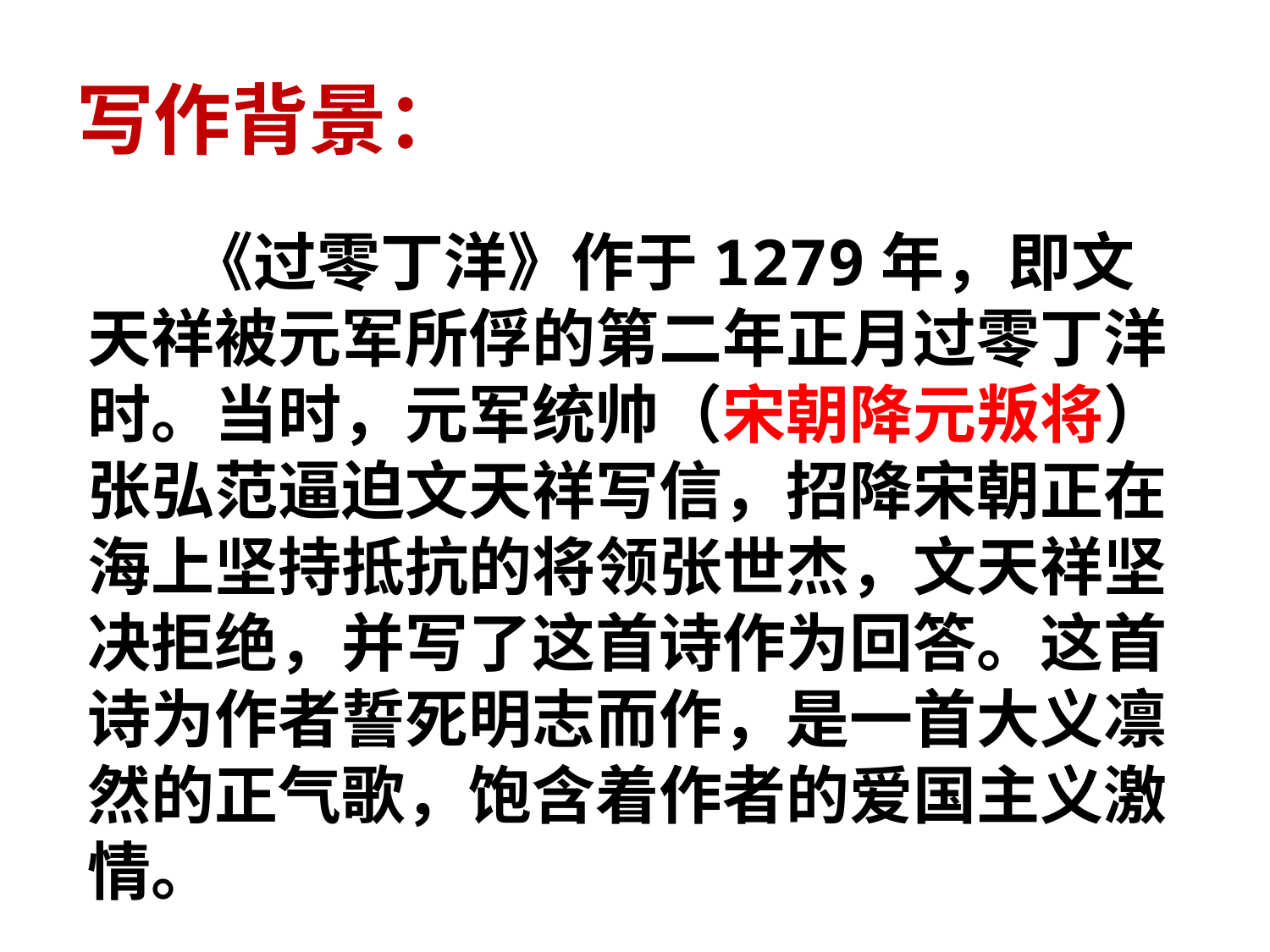

# 写作背景：
       《过零丁洋》作于1279年，即文天祥被元军所俘的第二年正月过零丁洋时。当时，元军统帅（宋朝降元叛将）张弘范逼迫文天祥写信，招降宋朝正在海上坚持抵抗的将领张世杰，文天祥坚决拒绝，并写了这首诗作为回答。这首诗为作者誓死明志而作，是一首大义凛然的正气歌，饱含着作者的爱国主义激情。